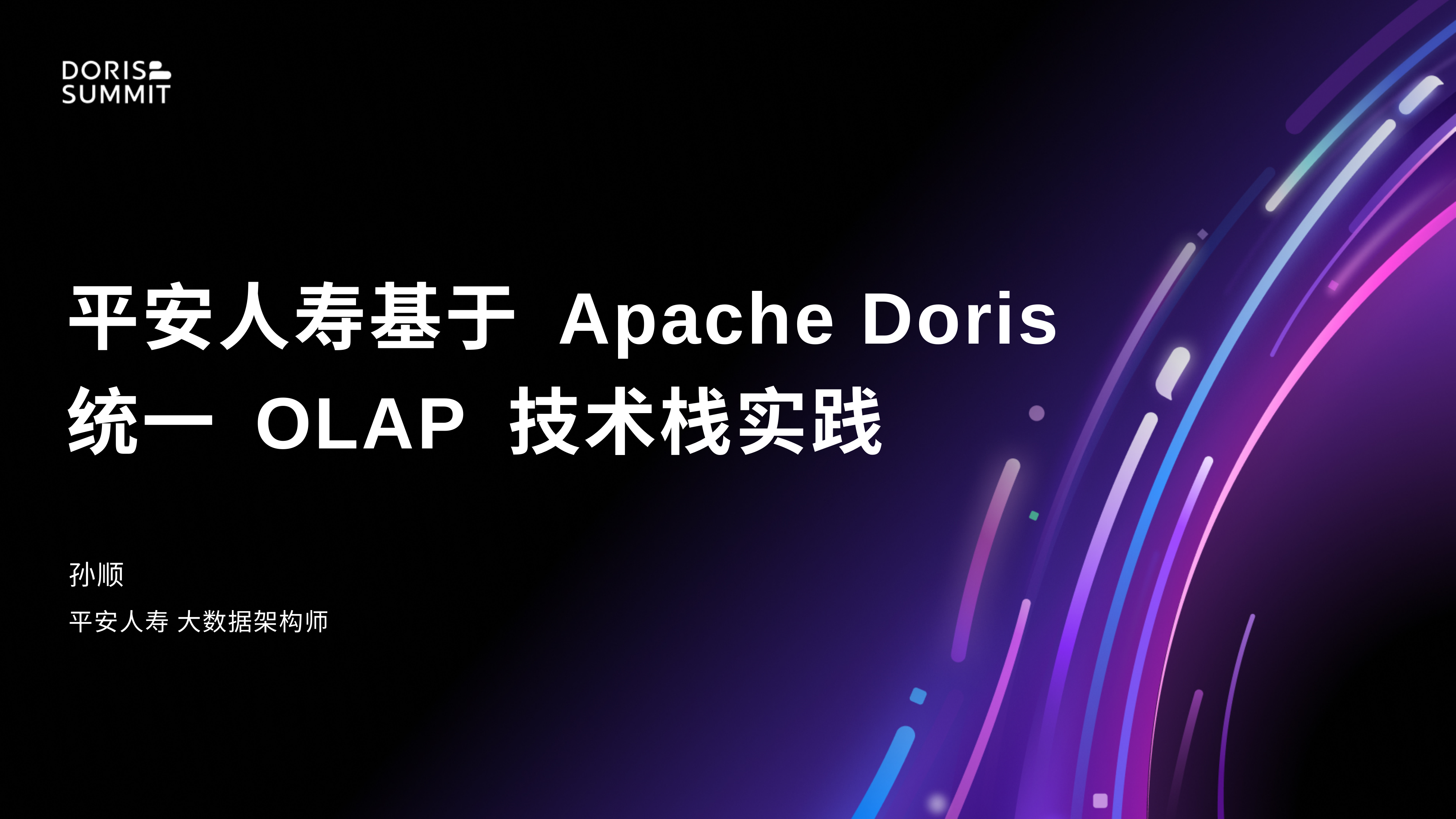

# 平安人寿基于 Apache Doris 统一 OLAP 技术栈实践
孙顺
平安人寿 大数据架构师